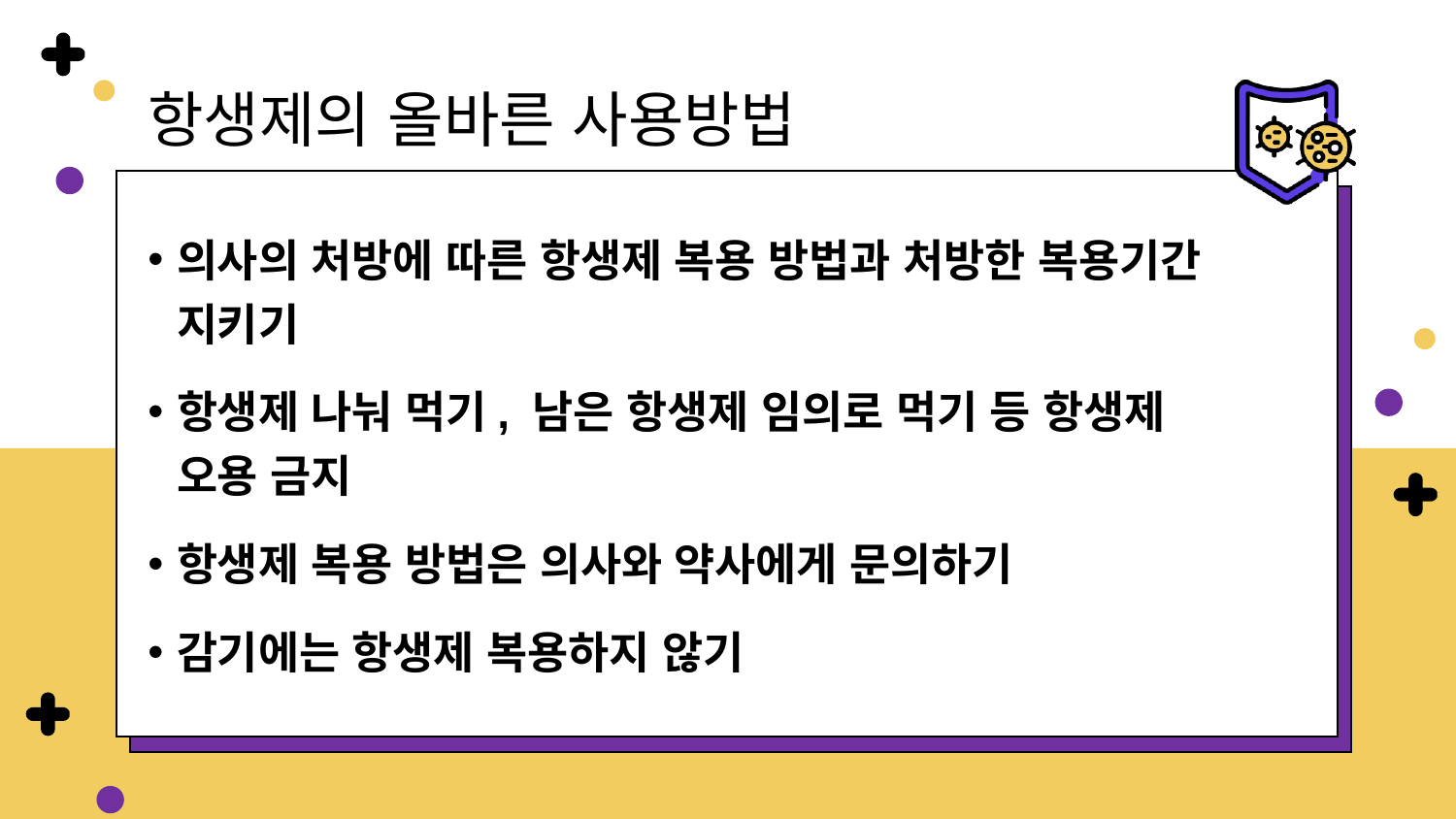

항생제의 올바른 사용방법
의사의 처방에 따른 항생제 복용 방법과 처방한 복용기간 지키기
항생제 나눠 먹기, 남은 항생제 임의로 먹기 등 항생제 오용 금지
항생제 복용 방법은 의사와 약사에게 문의하기
감기에는 항생제 복용하지 않기